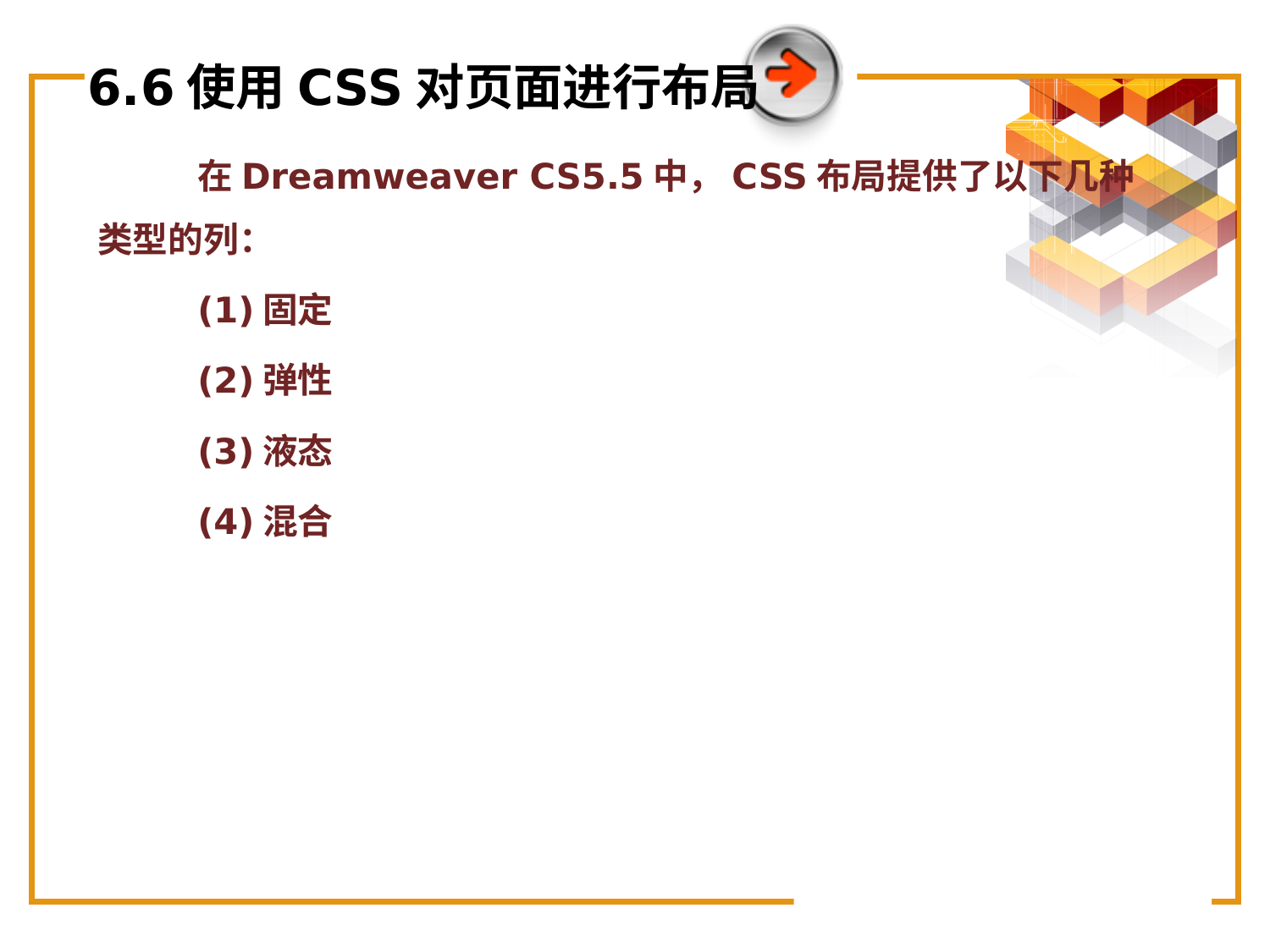

# 6.6使用CSS对页面进行布局
在Dreamweaver CS5.5中，CSS布局提供了以下几种类型的列：
(1)固定
(2)弹性
(3)液态
(4)混合